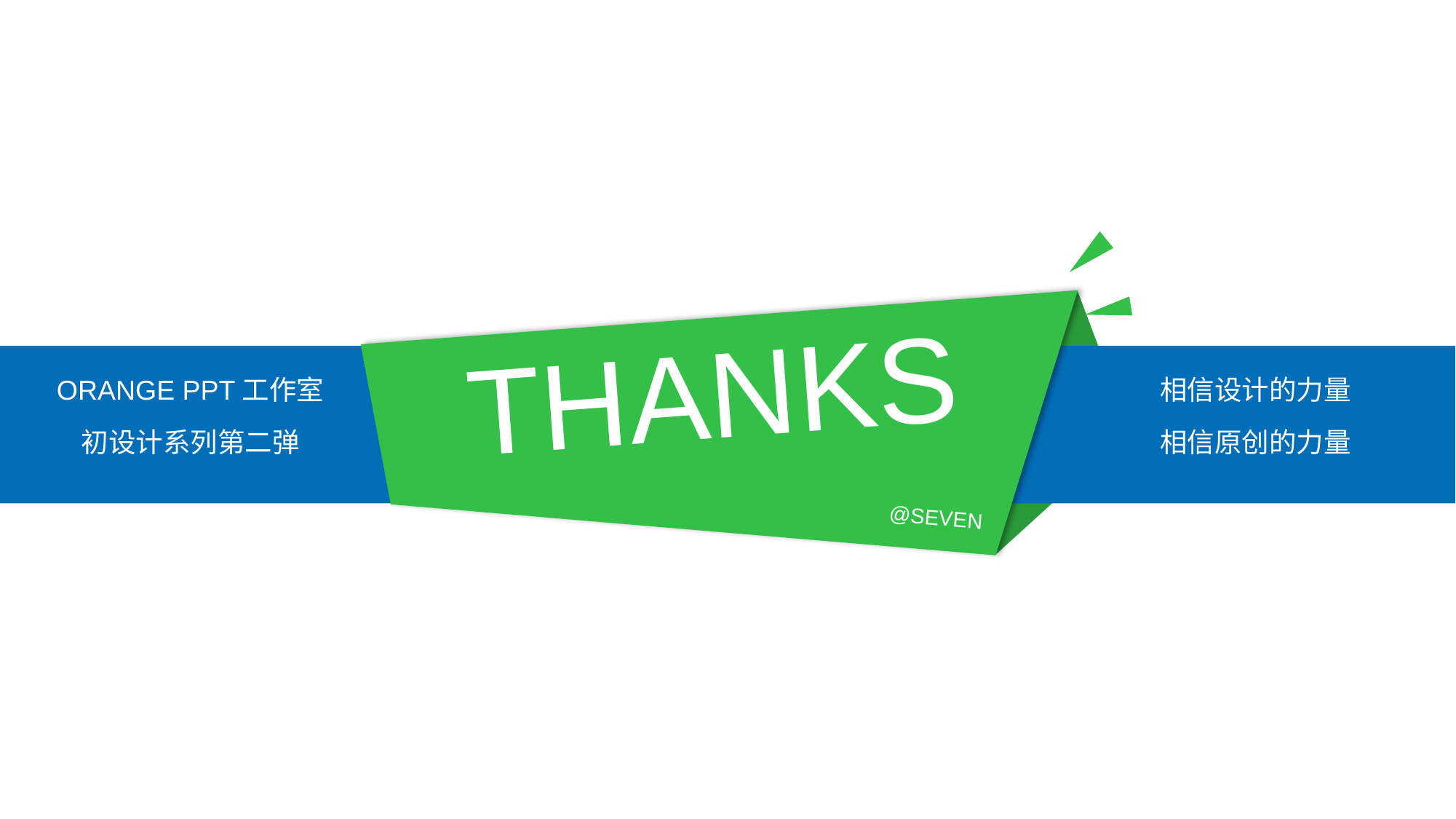

THANKS

ORANGE PPT工作室
相信设计的力量

初设计系列第二弹
相信原创的力量
@SEVEN